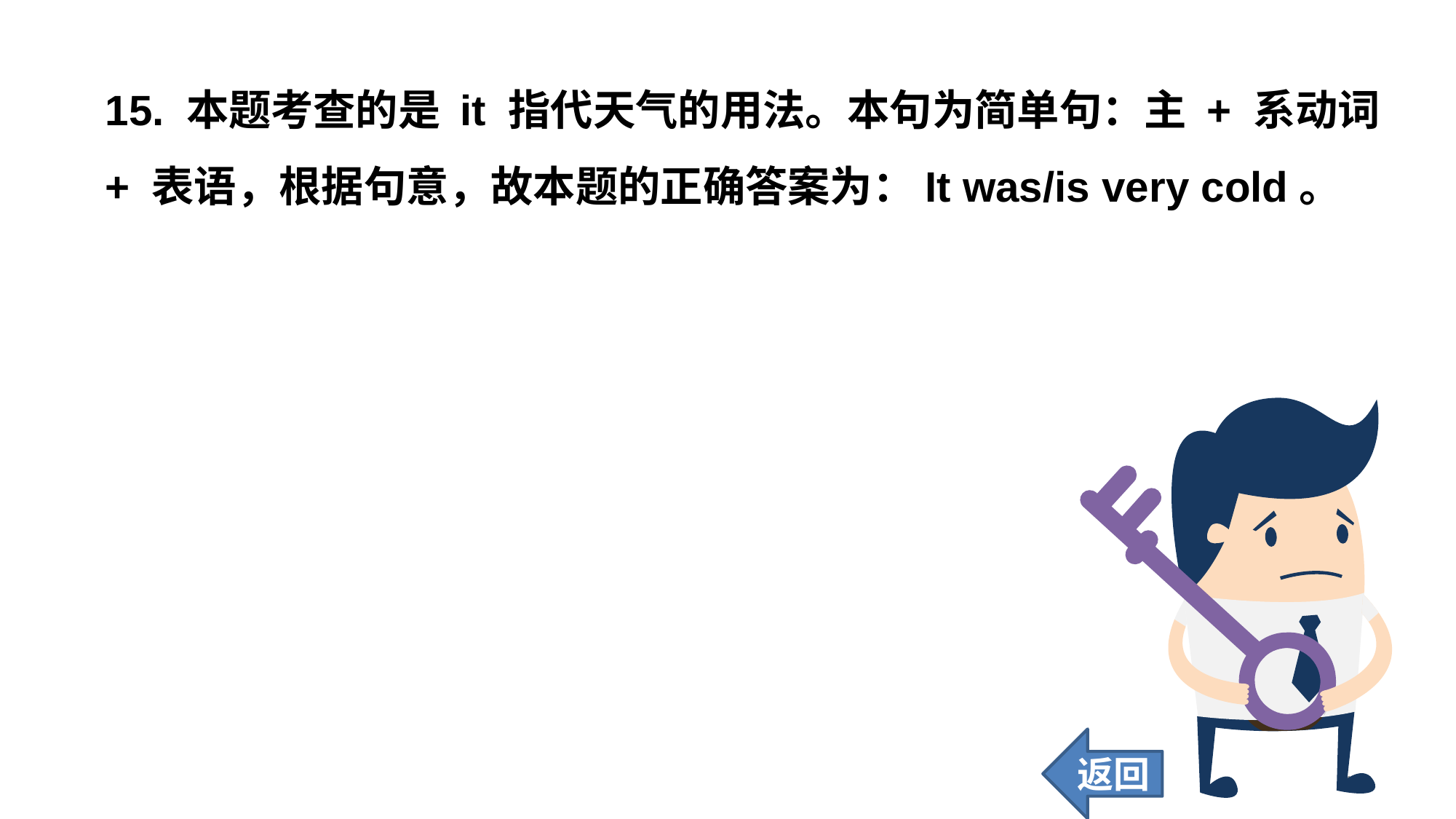

15. 本题考查的是 it 指代天气的用法。本句为简单句：主 + 系动词 + 表语，根据句意，故本题的正确答案为：It was/is very cold。

返回
157